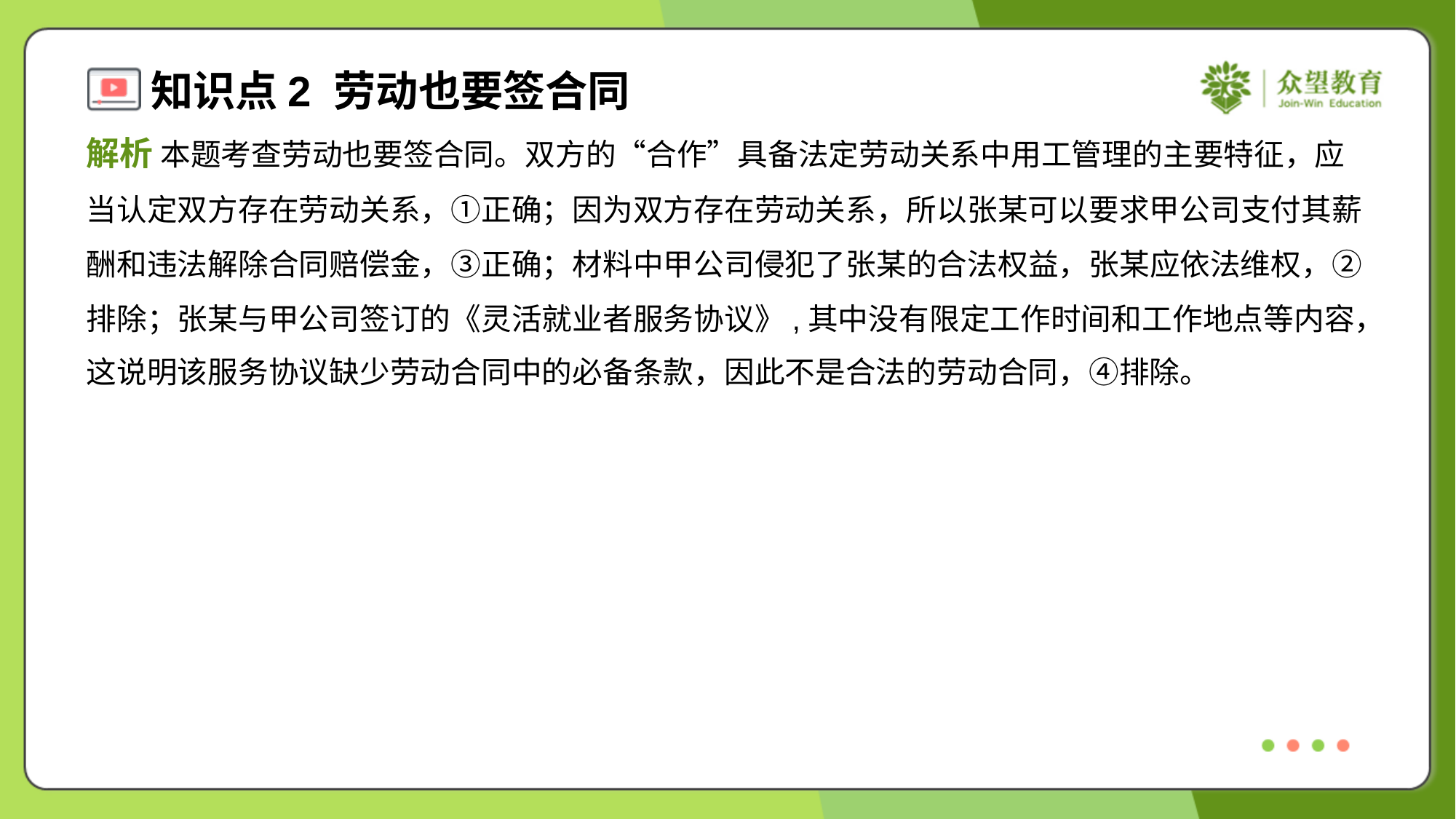

解析 本题考查劳动也要签合同。双方的“合作”具备法定劳动关系中用工管理的主要特征，应
当认定双方存在劳动关系，①正确；因为双方存在劳动关系，所以张某可以要求甲公司支付其薪
酬和违法解除合同赔偿金，③正确；材料中甲公司侵犯了张某的合法权益，张某应依法维权，②
排除；张某与甲公司签订的《灵活就业者服务协议》,其中没有限定工作时间和工作地点等内容，
这说明该服务协议缺少劳动合同中的必备条款，因此不是合法的劳动合同，④排除。